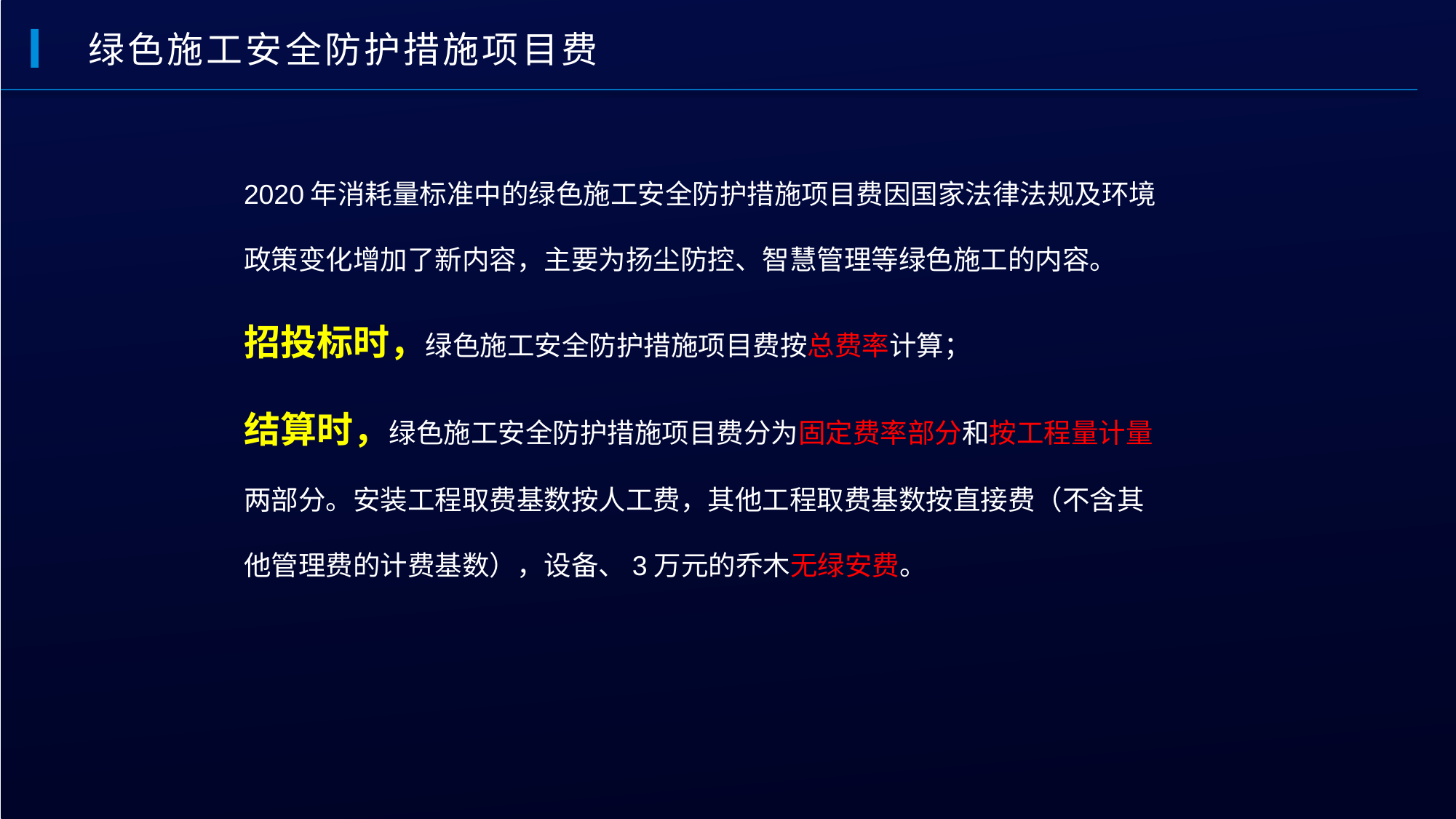

绿色施工安全防护措施项目费

2020年消耗量标准中的绿色施工安全防护措施项目费因国家法律法规及环境政策变化增加了新内容，主要为扬尘防控、智慧管理等绿色施工的内容。
招投标时，绿色施工安全防护措施项目费按总费率计算；
结算时，绿色施工安全防护措施项目费分为固定费率部分和按工程量计量两部分。安装工程取费基数按人工费，其他工程取费基数按直接费（不含其他管理费的计费基数），设备、3万元的乔木无绿安费。